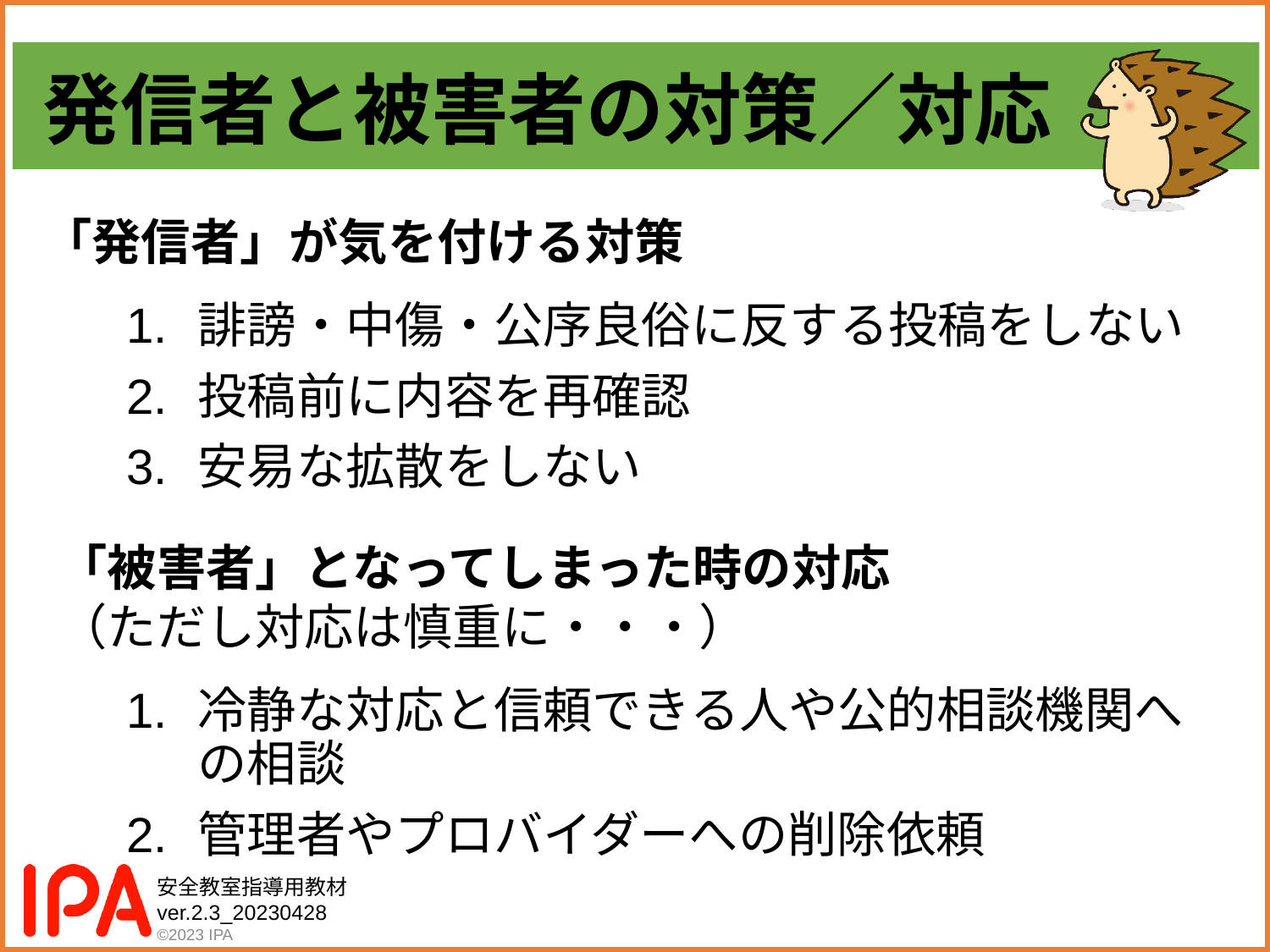

# 発信者と被害者の対策／対応
「発信者」が気を付ける対策
誹謗・中傷・公序良俗に反する投稿をしない
投稿前に内容を再確認
安易な拡散をしない

「被害者」となってしまった時の対応　　　　　　（ただし対応は慎重に・・・）
冷静な対応と信頼できる人や公的相談機関への相談
管理者やプロバイダーへの削除依頼